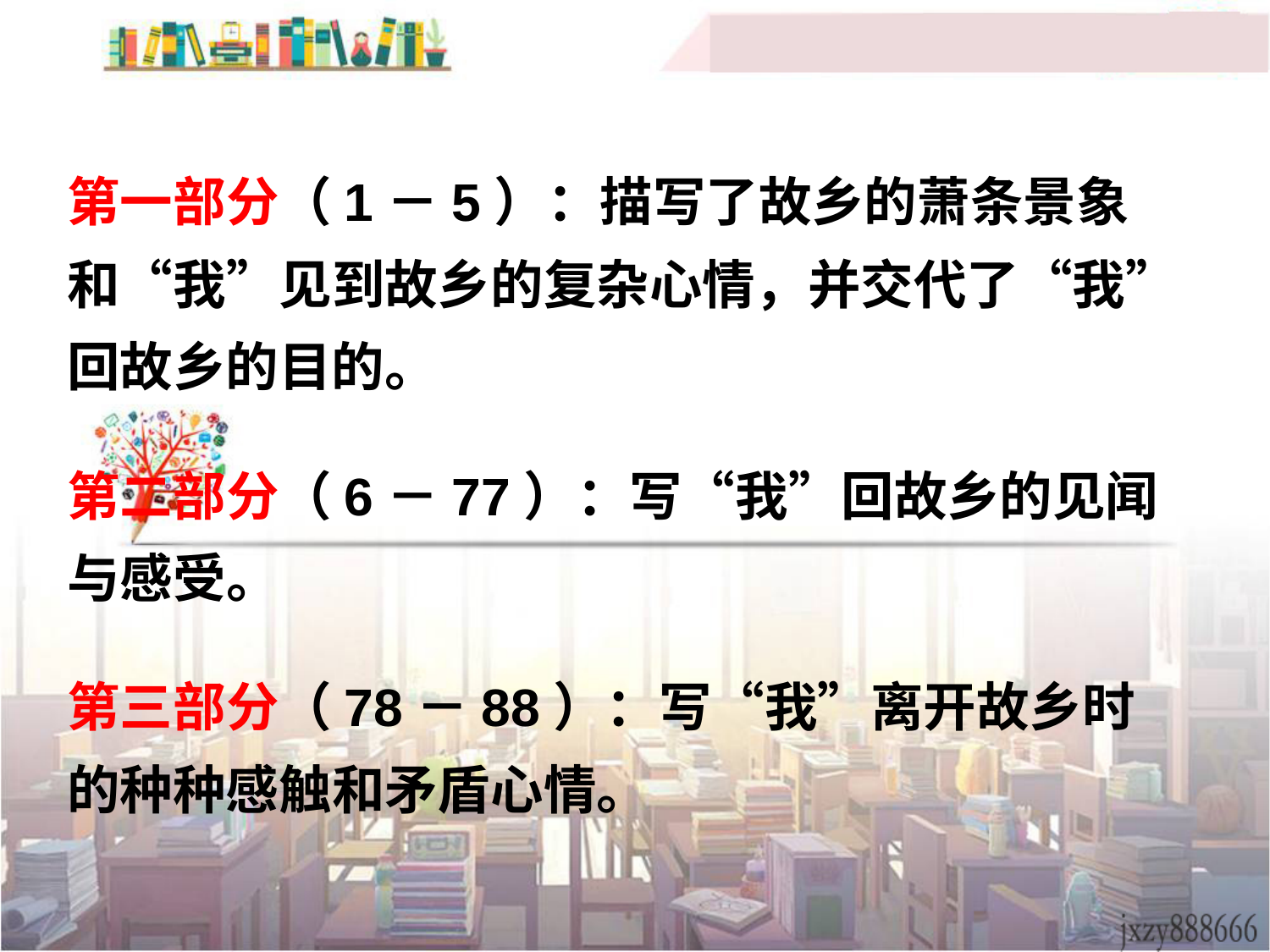

第一部分（1－5）：描写了故乡的萧条景象和“我”见到故乡的复杂心情，并交代了“我”回故乡的目的。
第二部分（6－77）：写“我”回故乡的见闻与感受。
第三部分（78－88）：写“我”离开故乡时的种种感触和矛盾心情。